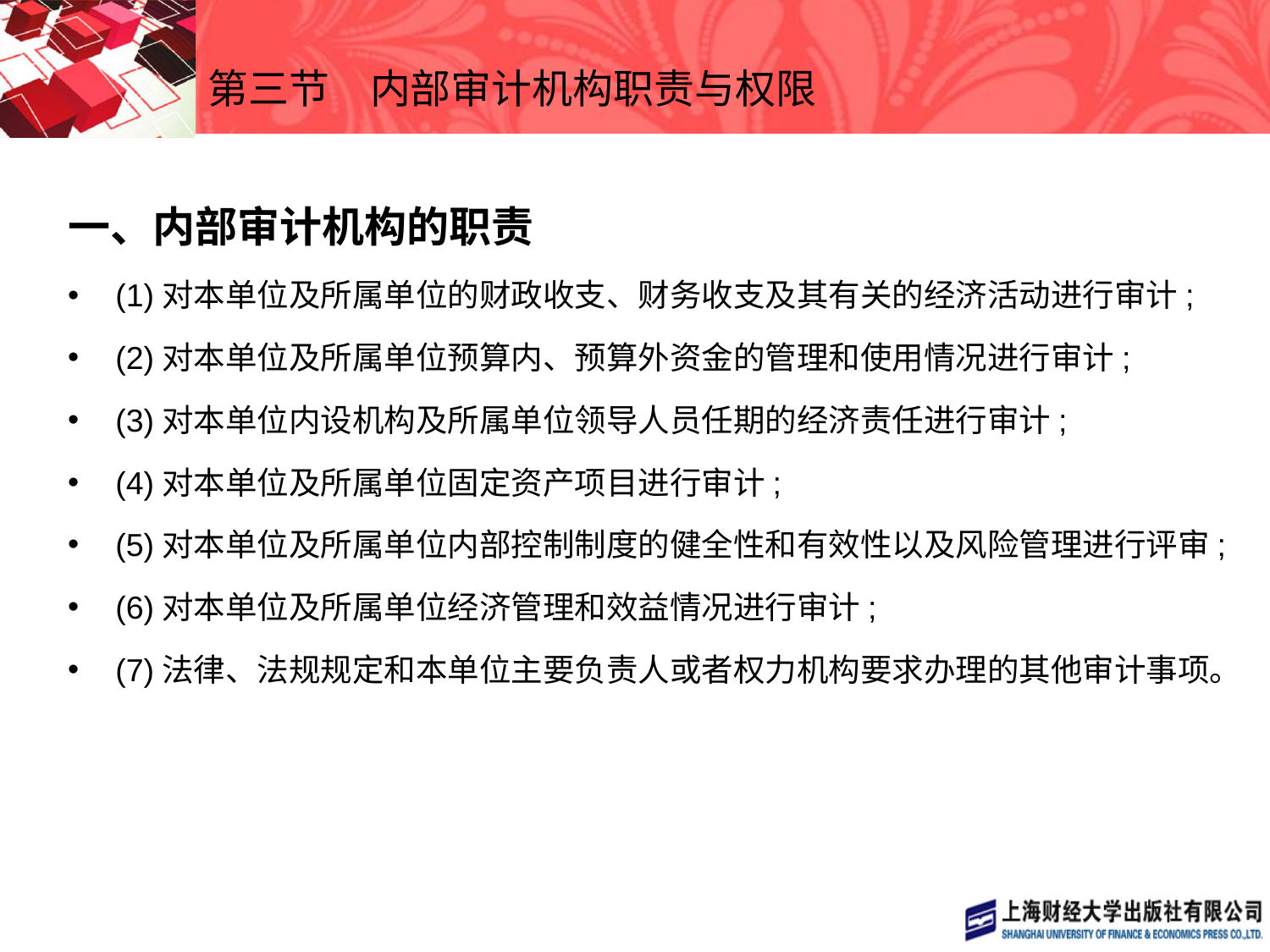

# 第三节　内部审计机构职责与权限
一、内部审计机构的职责
(1)对本单位及所属单位的财政收支、财务收支及其有关的经济活动进行审计;
(2)对本单位及所属单位预算内、预算外资金的管理和使用情况进行审计;
(3)对本单位内设机构及所属单位领导人员任期的经济责任进行审计;
(4)对本单位及所属单位固定资产项目进行审计;
(5)对本单位及所属单位内部控制制度的健全性和有效性以及风险管理进行评审;
(6)对本单位及所属单位经济管理和效益情况进行审计;
(7)法律、法规规定和本单位主要负责人或者权力机构要求办理的其他审计事项。